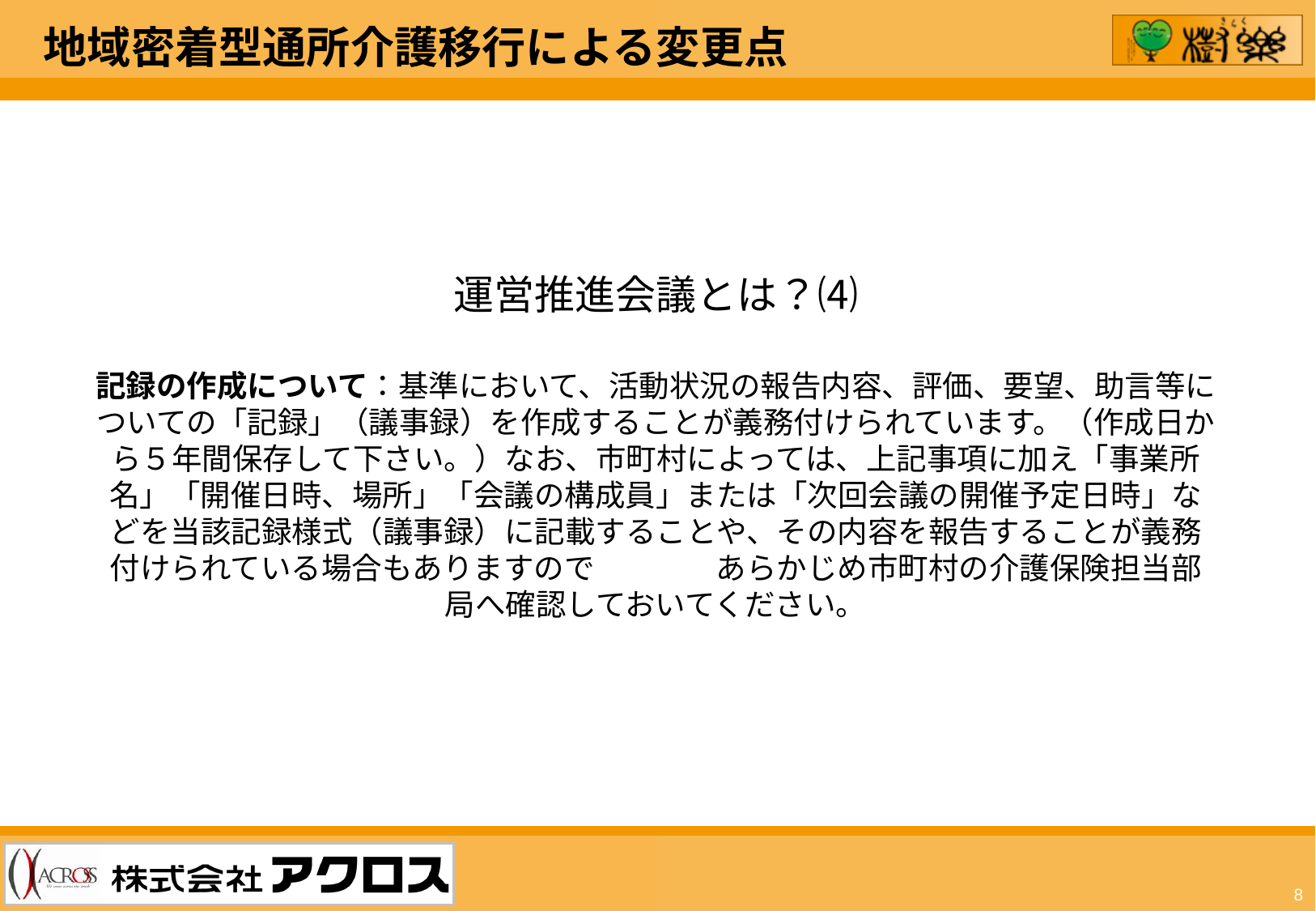

地域密着型通所介護移行による変更点

運営推進会議とは？⑷

記録の作成について：基準において、活動状況の報告内容、評価、要望、助言等についての「記録」（議事録）を作成することが義務付けられています。（作成日から５年間保存して下さい。）なお、市町村によっては、上記事項に加え「事業所名」「開催日時、場所」「会議の構成員」または「次回会議の開催予定日時」などを当該記録様式（議事録）に記載することや、その内容を報告することが義務付けられている場合もありますので　　　　あらかじめ市町村の介護保険担当部局へ確認しておいてください。

8